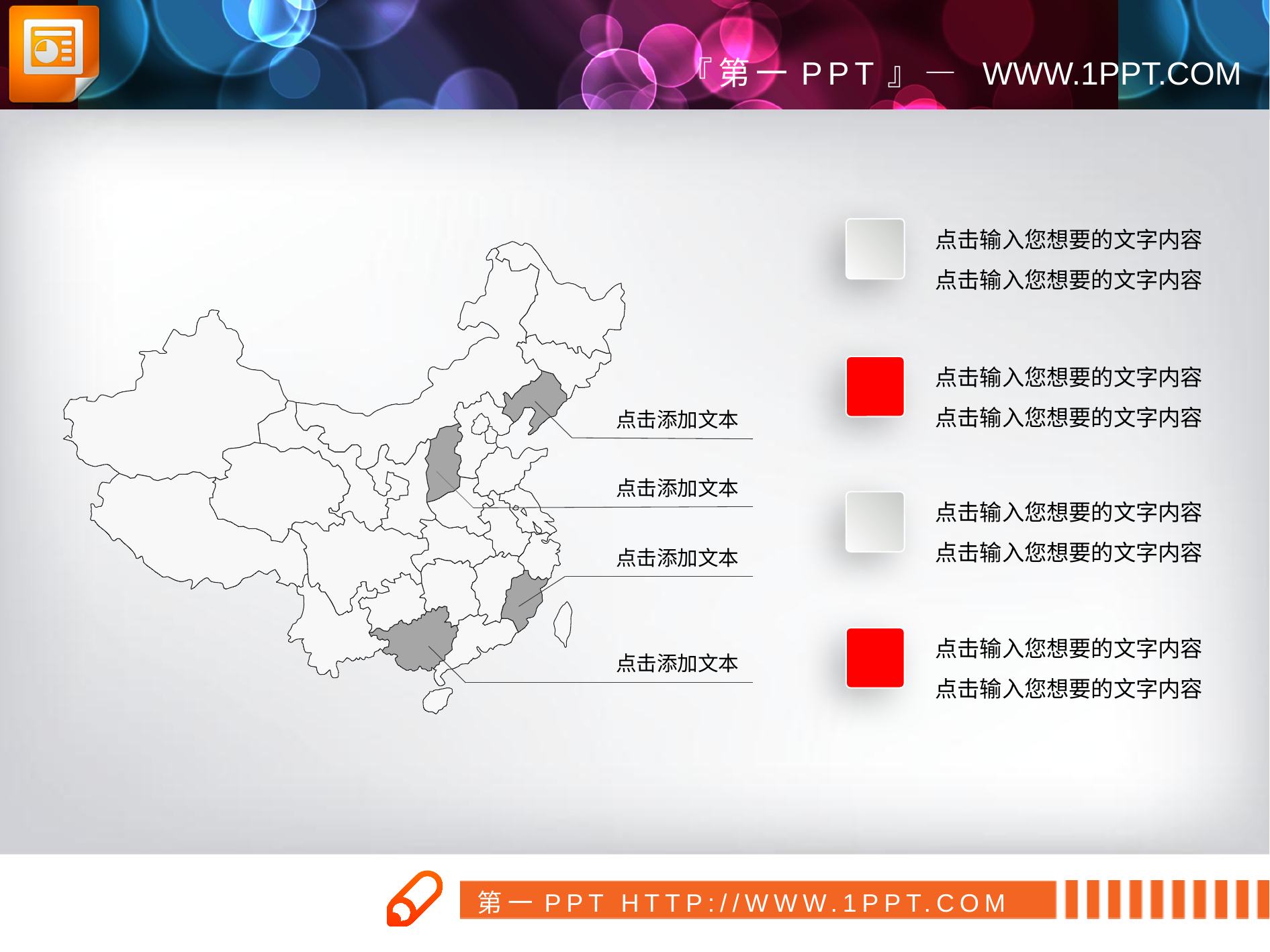

点击输入您想要的文字内容点击输入您想要的文字内容

点击输入您想要的文字内容点击输入您想要的文字内容

点击添加文本
点击添加文本
点击输入您想要的文字内容点击输入您想要的文字内容

点击添加文本
点击输入您想要的文字内容点击输入您想要的文字内容

点击添加文本